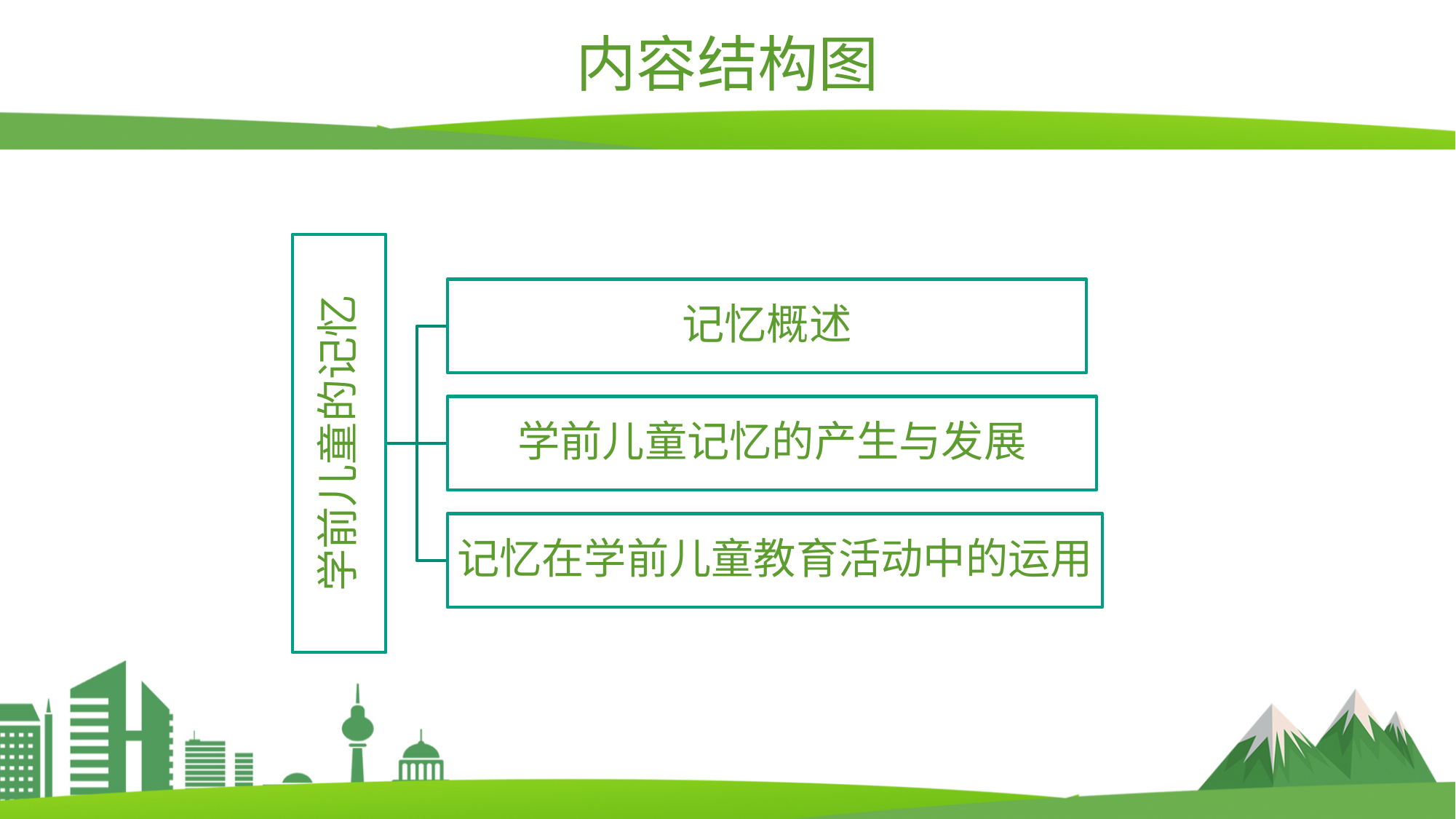

内容结构图

学前儿童的记忆
记忆概述
学前儿童记忆的产生与发展
记忆在学前儿童教育活动中的运用